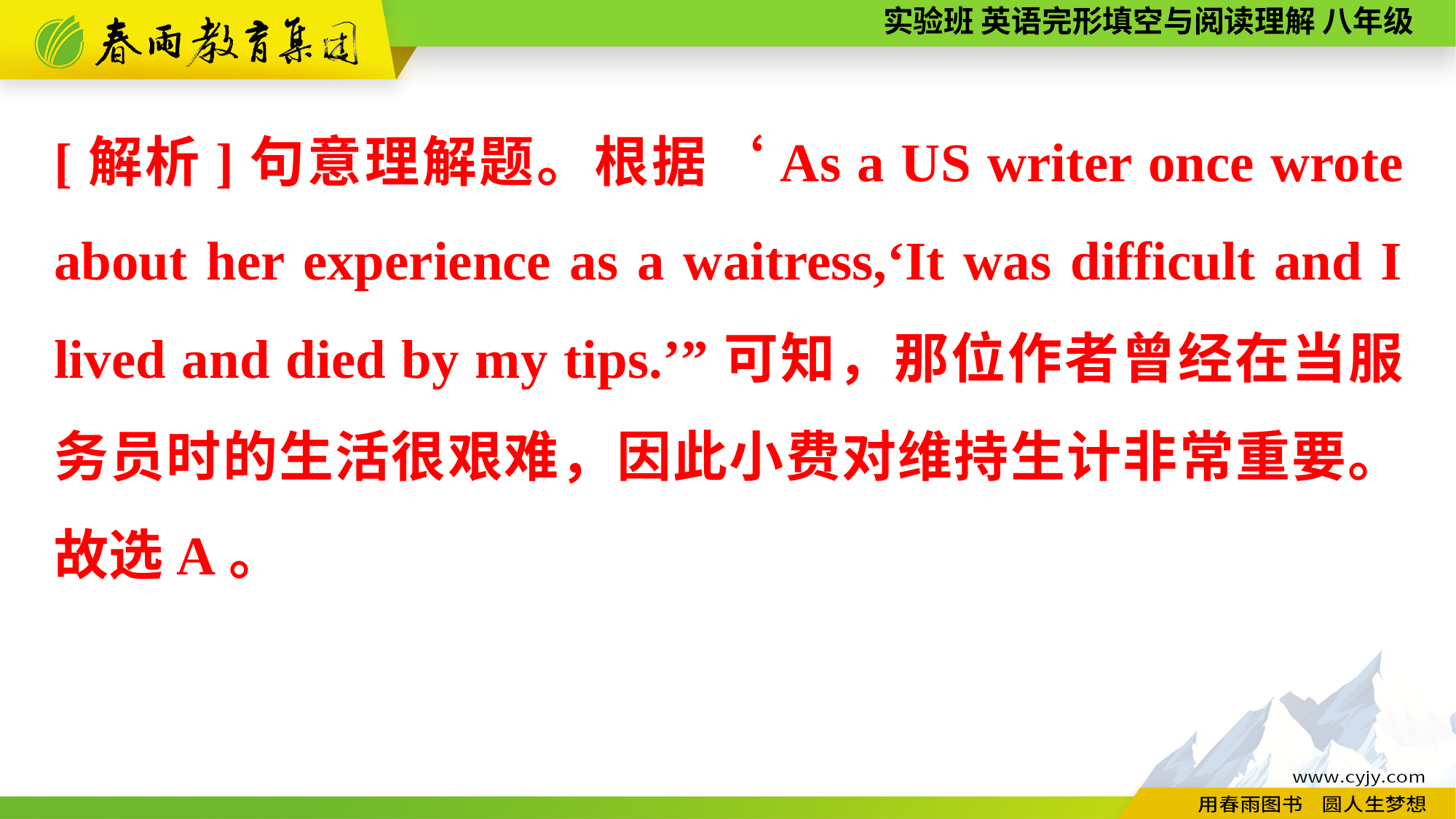

[解析]句意理解题。根据‘As a US writer once wrote about her experience as a waitress,‘It was difficult and I lived and died by my tips.’”可知，那位作者曾经在当服务员时的生活很艰难，因此小费对维持生计非常重要。故选A。